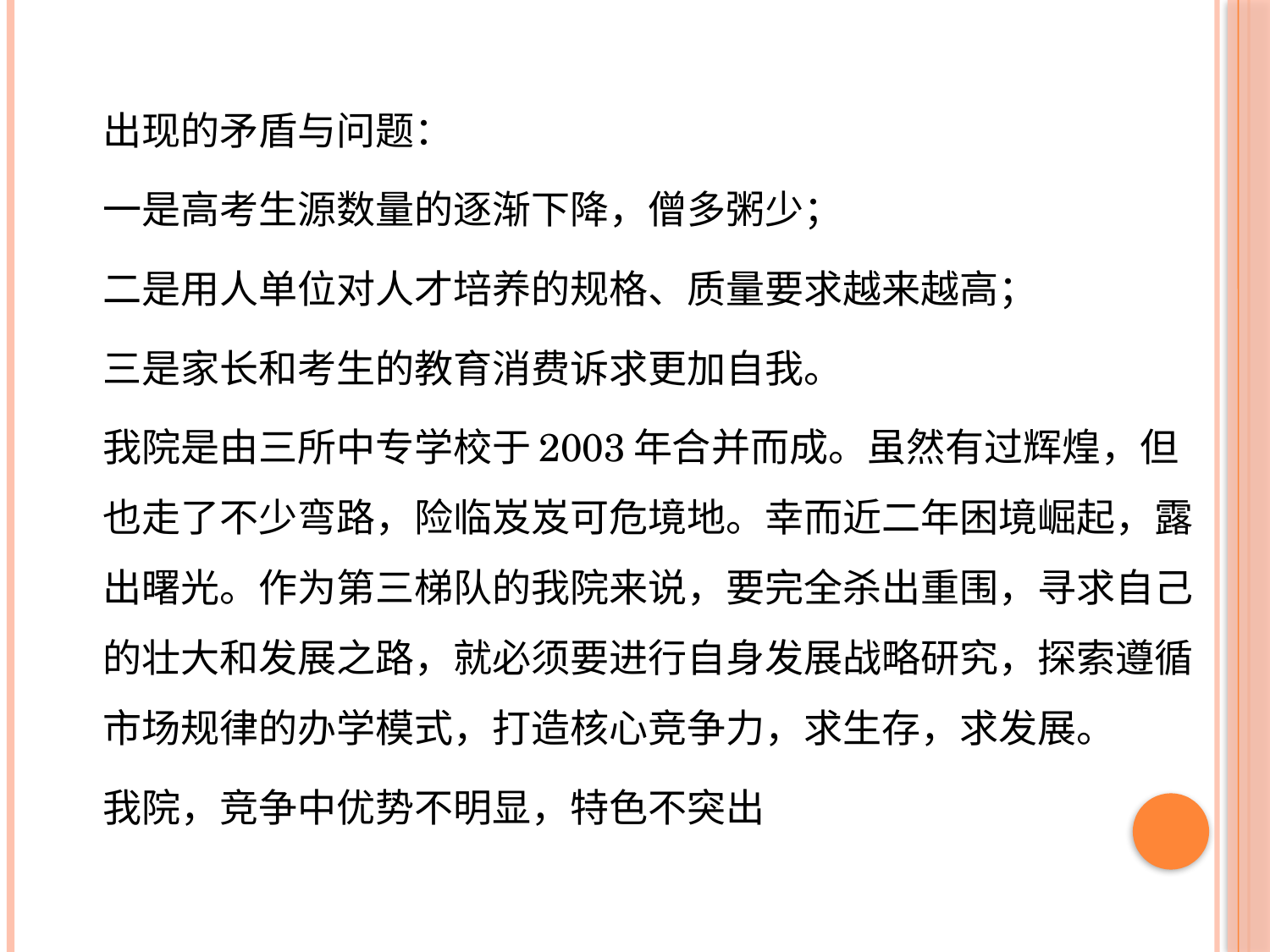

出现的矛盾与问题：
一是高考生源数量的逐渐下降，僧多粥少；
二是用人单位对人才培养的规格、质量要求越来越高；
三是家长和考生的教育消费诉求更加自我。
我院是由三所中专学校于2003年合并而成。虽然有过辉煌，但也走了不少弯路，险临岌岌可危境地。幸而近二年困境崛起，露出曙光。作为第三梯队的我院来说，要完全杀出重围，寻求自己的壮大和发展之路，就必须要进行自身发展战略研究，探索遵循市场规律的办学模式，打造核心竞争力，求生存，求发展。
我院，竞争中优势不明显，特色不突出